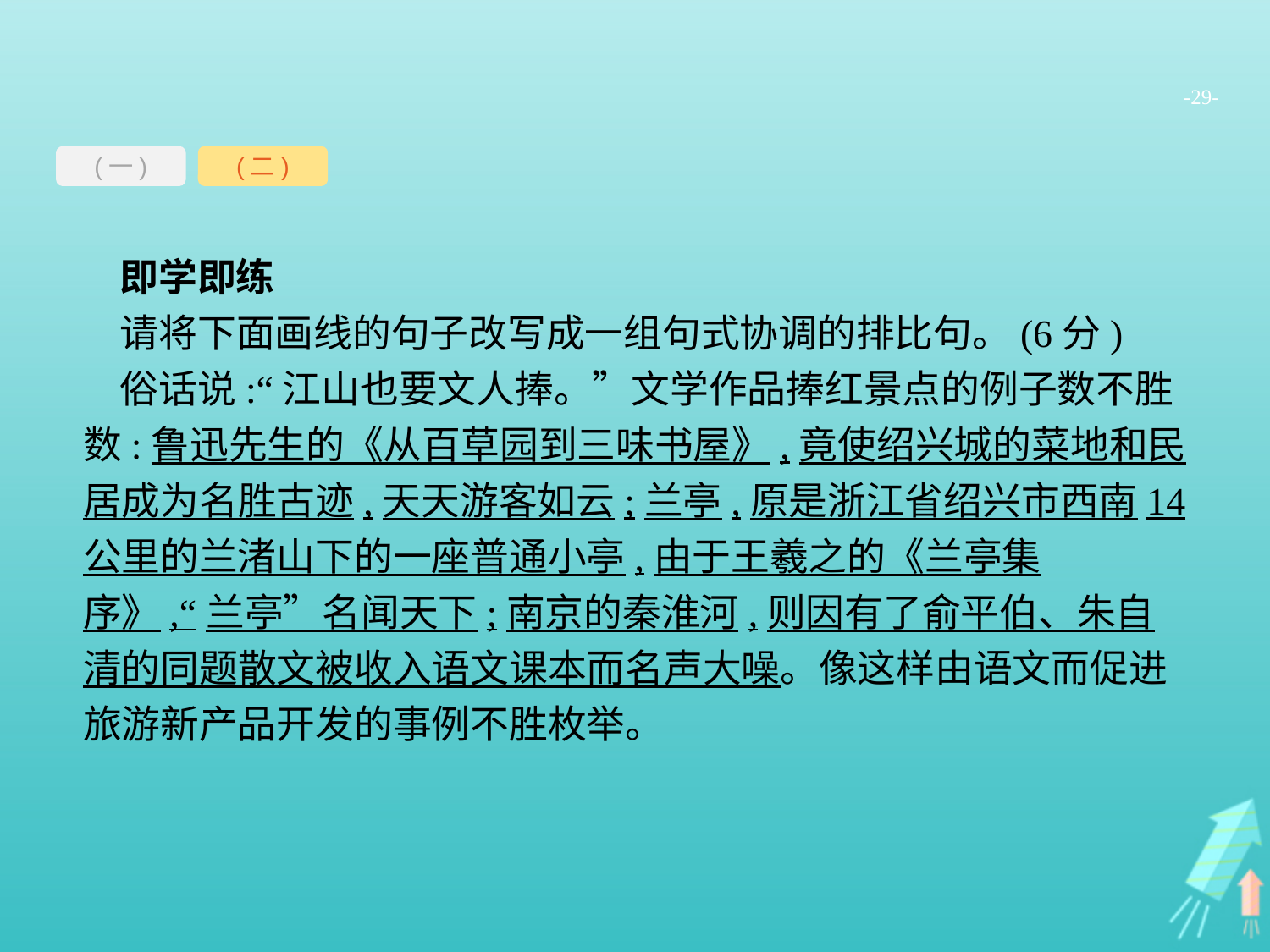

-29-
(一)
(二)
即学即练
请将下面画线的句子改写成一组句式协调的排比句。(6分)
俗话说:“江山也要文人捧。”文学作品捧红景点的例子数不胜数:鲁迅先生的《从百草园到三味书屋》,竟使绍兴城的菜地和民居成为名胜古迹,天天游客如云;兰亭,原是浙江省绍兴市西南14公里的兰渚山下的一座普通小亭,由于王羲之的《兰亭集序》,“兰亭”名闻天下;南京的秦淮河,则因有了俞平伯、朱自清的同题散文被收入语文课本而名声大噪。像这样由语文而促进旅游新产品开发的事例不胜枚举。